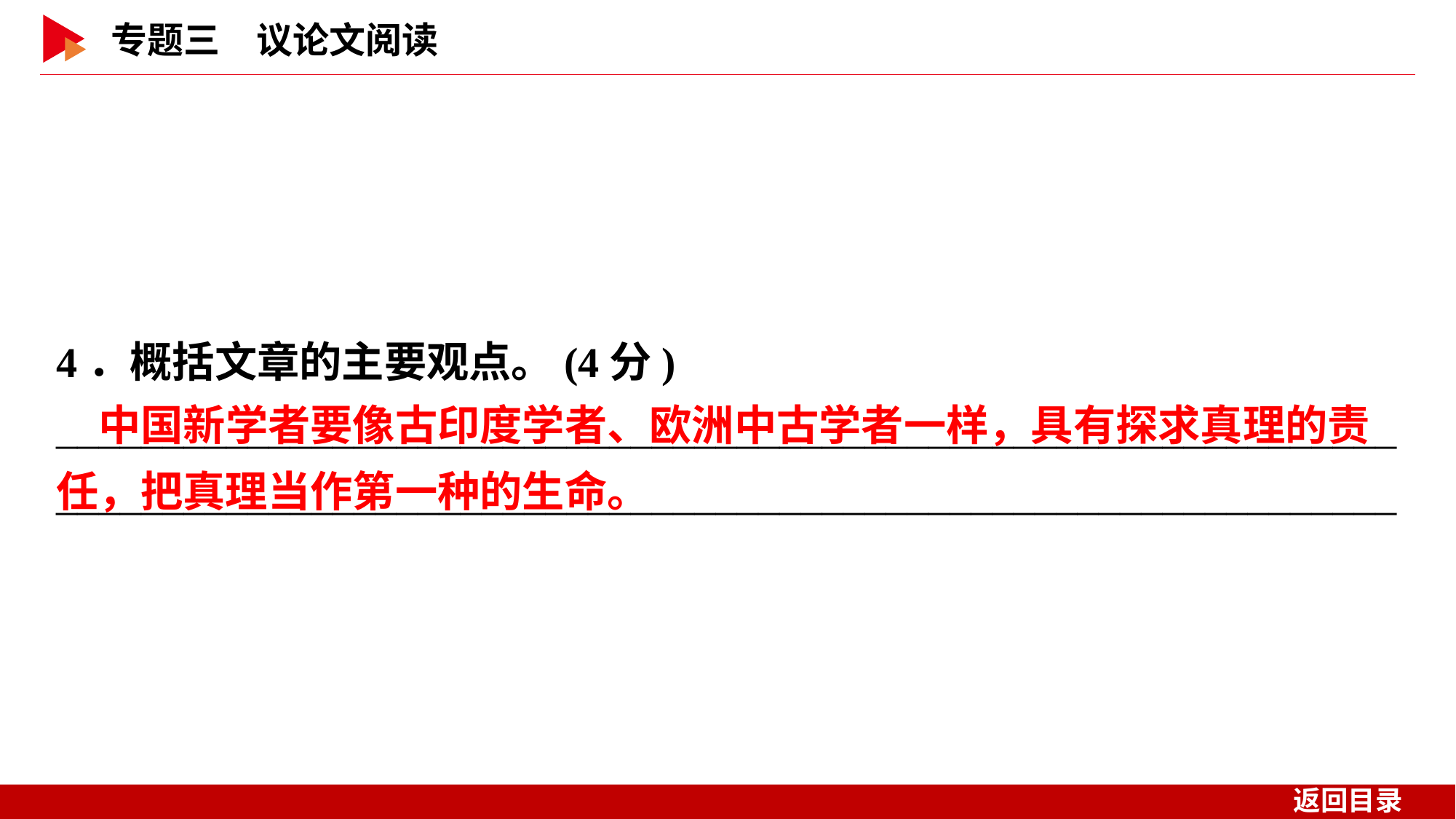

4．概括文章的主要观点。(4分) _______________________________________________________________
_______________________________________________________________
　中国新学者要像古印度学者、欧洲中古学者一样，具有探求真理的责任，把真理当作第一种的生命。